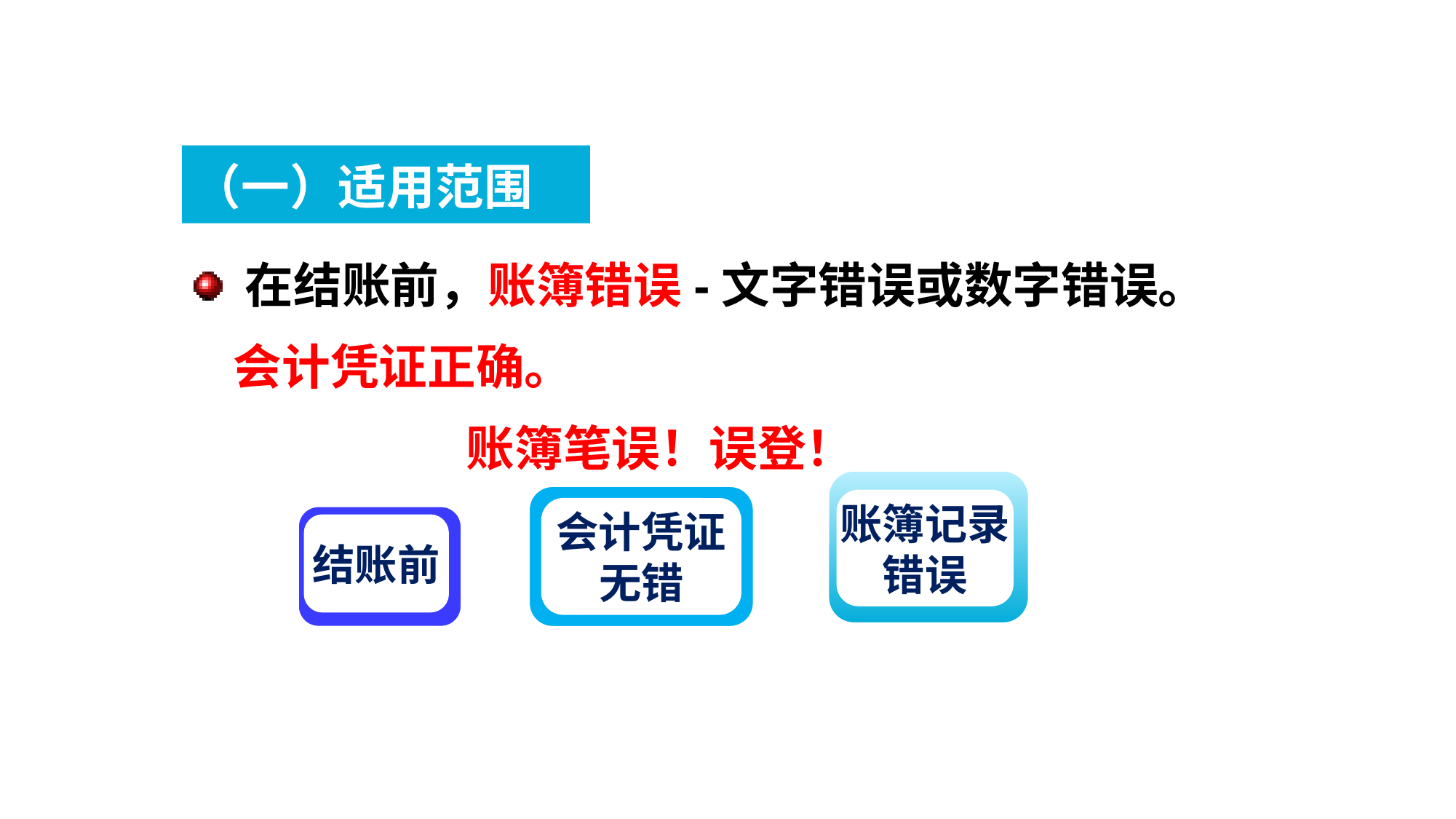

（一）适用范围

 在结账前，账簿错误-文字错误或数字错误。
   会计凭证正确。
                        账簿笔误！误登！

账簿记录
错误

会计凭证
无错

结账前
8